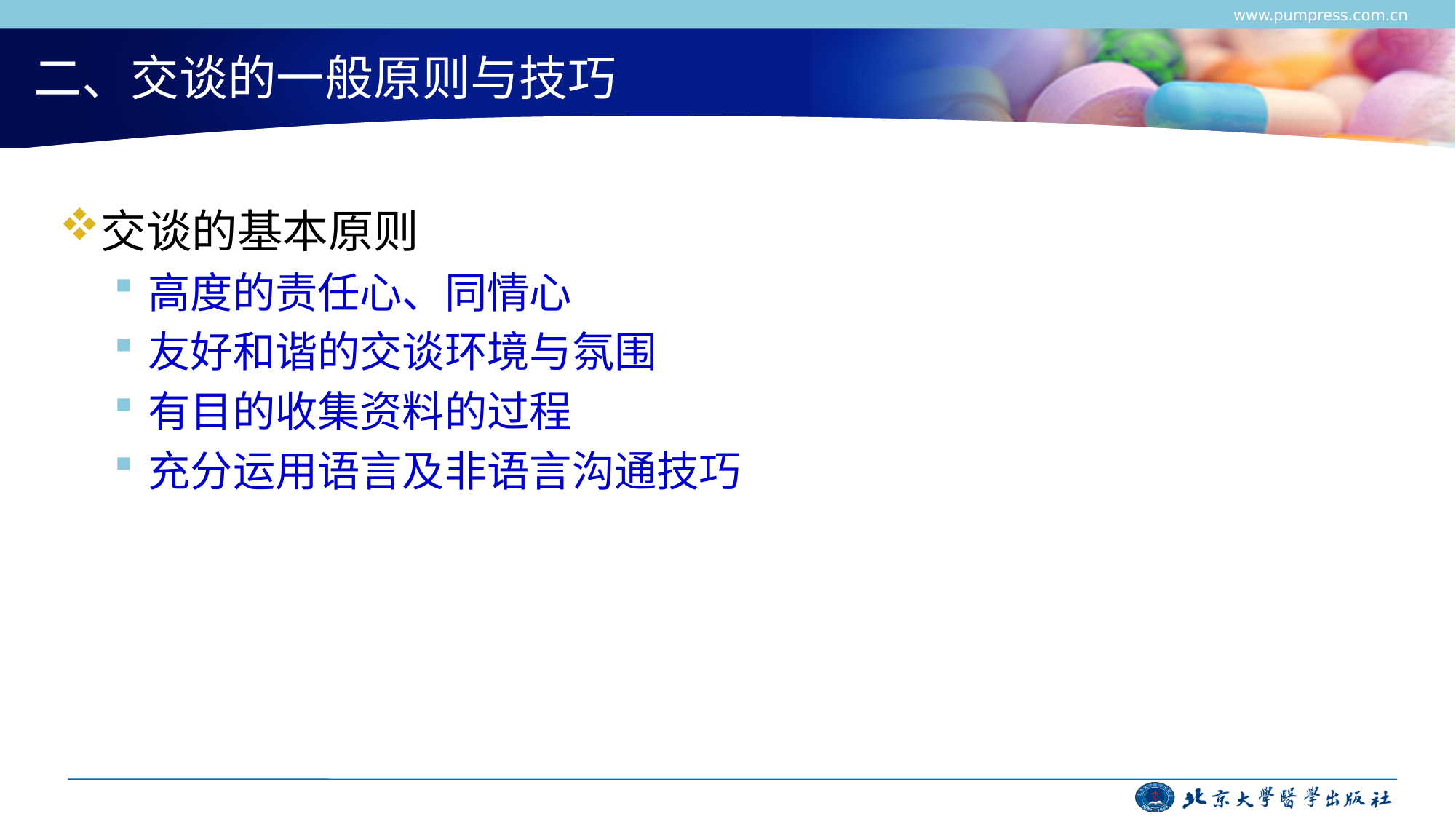

www.pumpress.com.cn
# 二、交谈的一般原则与技巧
交谈的基本原则
高度的责任心、同情心
友好和谐的交谈环境与氛围
有目的收集资料的过程
充分运用语言及非语言沟通技巧